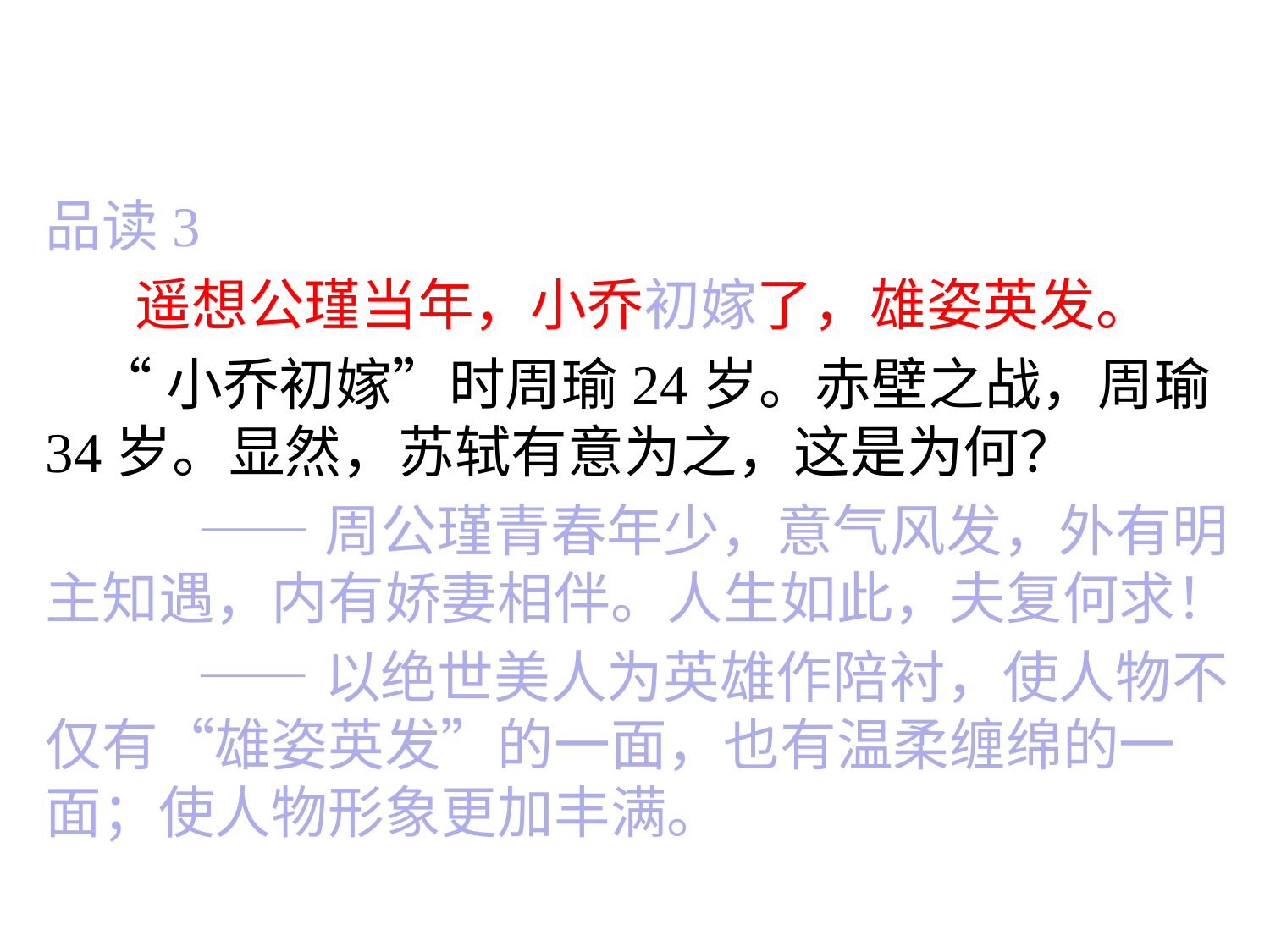

品读3
      遥想公瑾当年，小乔初嫁了，雄姿英发。
    “小乔初嫁”时周瑜24岁。赤壁之战，周瑜34岁。显然，苏轼有意为之，这是为何？
            ——周公瑾青春年少，意气风发，外有明主知遇，内有娇妻相伴。人生如此，夫复何求！
            ——以绝世美人为英雄作陪衬，使人物不仅有“雄姿英发”的一面，也有温柔缠绵的一面；使人物形象更加丰满。